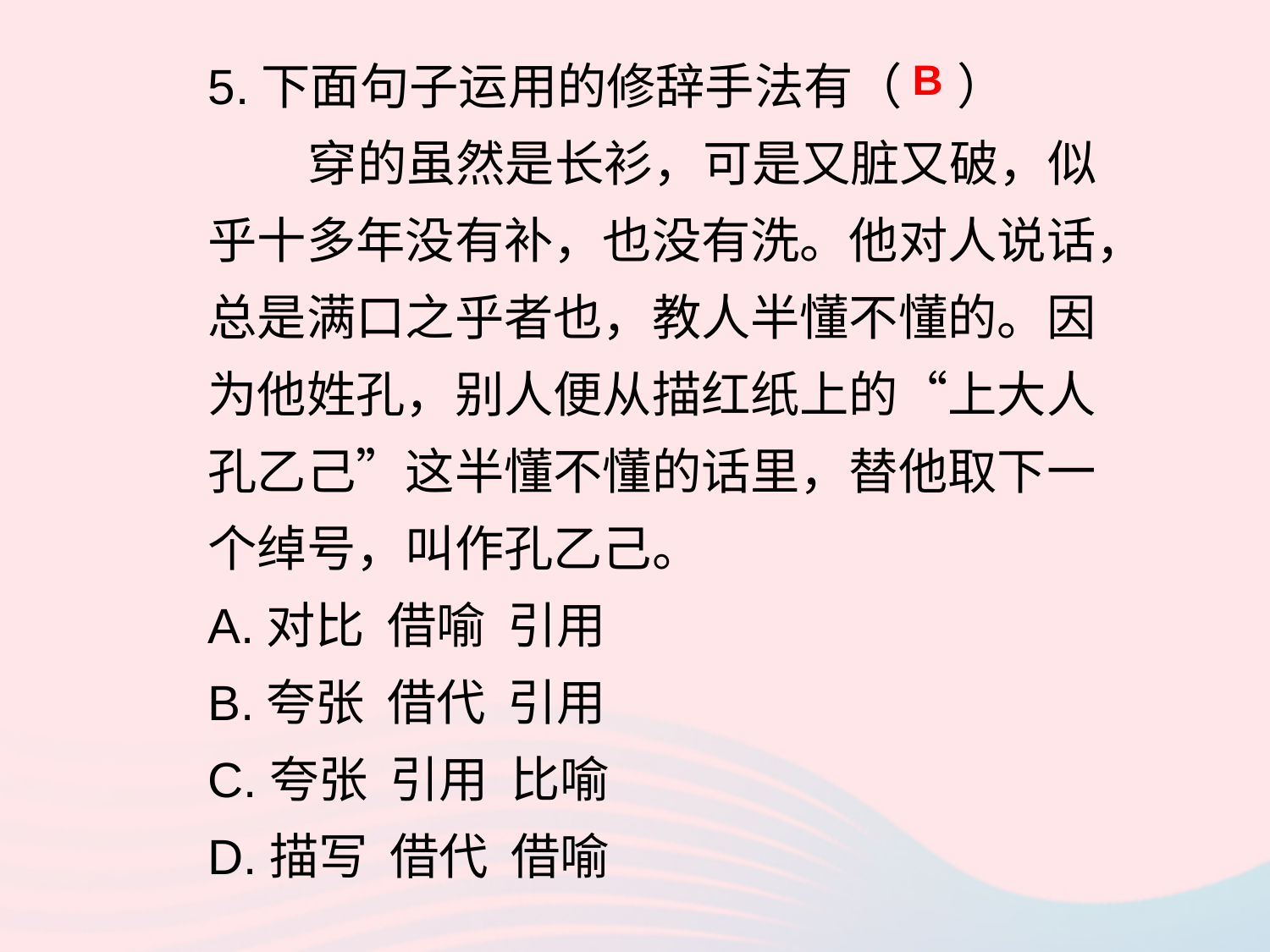

5.下面句子运用的修辞手法有（     ）
        穿的虽然是长衫，可是又脏又破，似乎十多年没有补，也没有洗。他对人说话，总是满口之乎者也，教人半懂不懂的。因为他姓孔，别人便从描红纸上的“上大人孔乙己”这半懂不懂的话里，替他取下一个绰号，叫作孔乙己。
A.对比  借喻  引用
B.夸张  借代  引用
C.夸张  引用  比喻
D.描写  借代  借喻
B